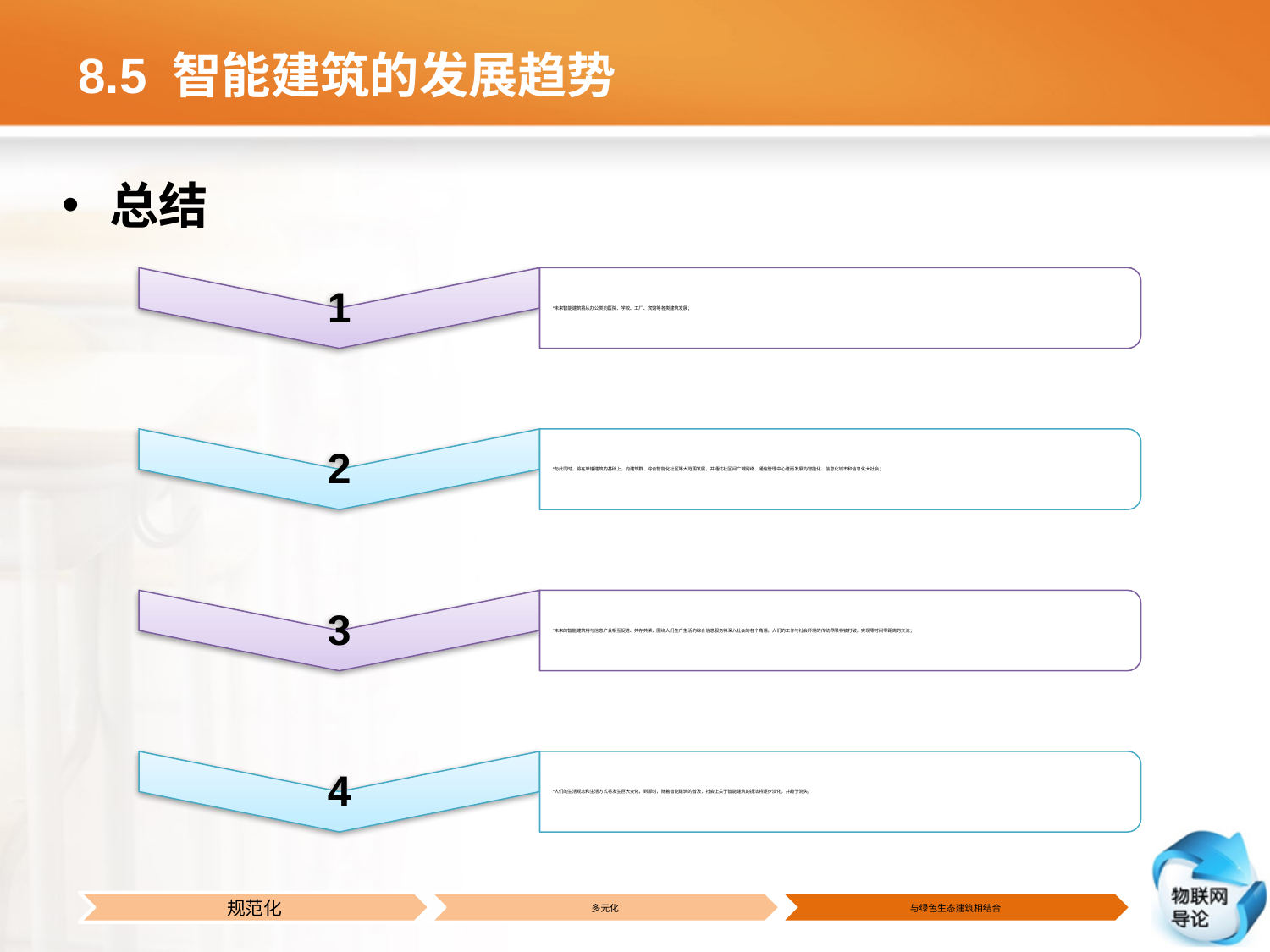

# 8.5 智能建筑的发展趋势
总结
1
未来智能建筑将从办公类向医院、学校、工厂、宾馆等各类建筑发展；
2
与此同时，将在单幢建筑的基础上，向建筑群、综合智能化社区等大范围发展，并通过社区间广域网络、通信管理中心进而发展为智能化、信息化城市和信息化大社会；
3
未来的智能建筑将与信息产业相互促进、共存共荣，围绕人们生产生活的综合信息服务将深入社会的各个角落，人们的工作与社会环境的传统界限将被打破，实现零时间零距离的交流；
4
人们的生活观念和生活方式将发生巨大变化，到那时，随着智能建筑的普及，社会上关于智能建筑的提法将逐步淡化，并趋于消失。
规范化
与绿色生态建筑相结合
多元化